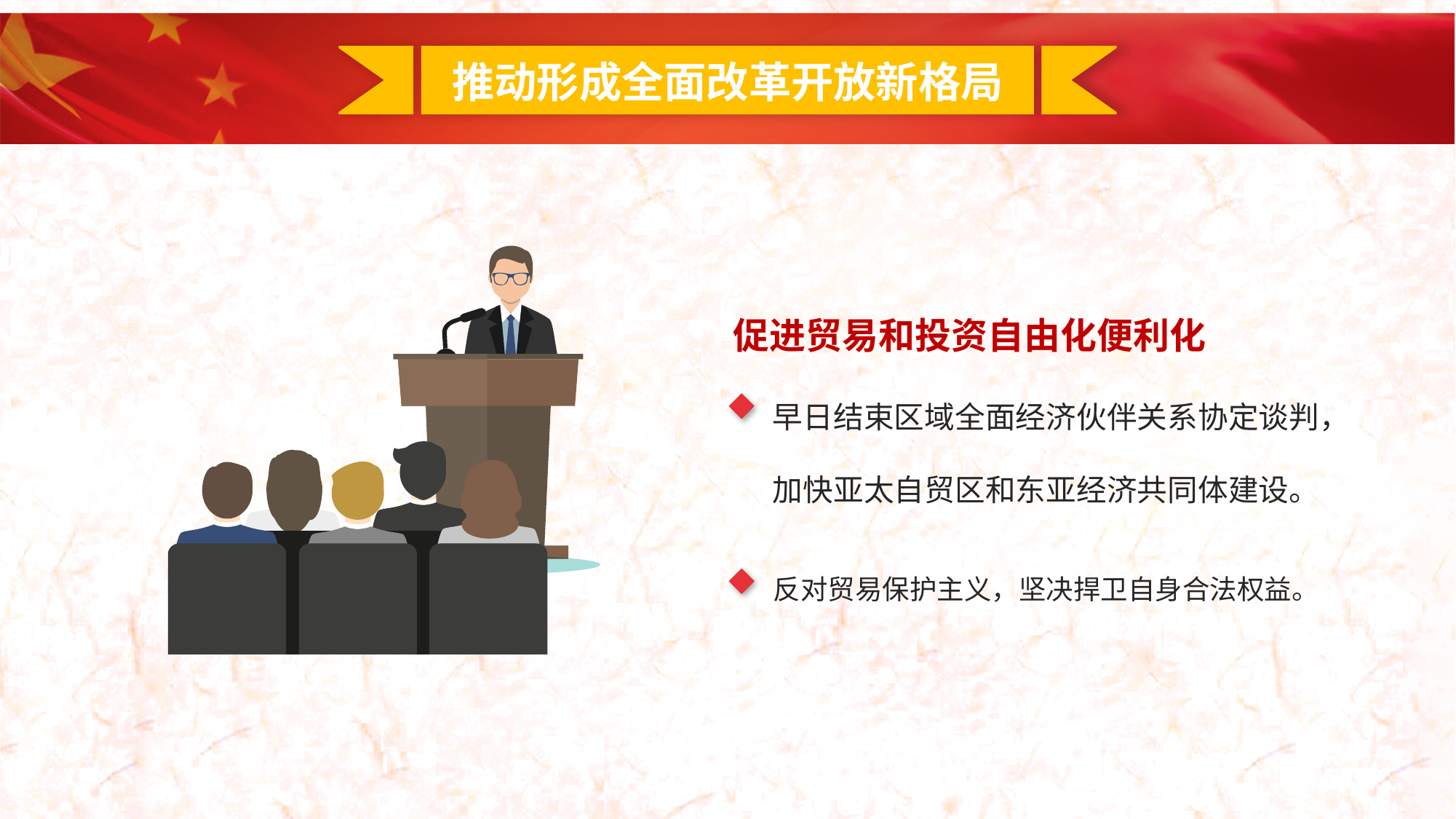

推动形成全面改革开放新格局

促进贸易和投资自由化便利化
    早日结束区域全面经济伙伴关系协定谈判，
    加快亚太自贸区和东亚经济共同体建设。

反对贸易保护主义，坚决捍卫自身合法权益。